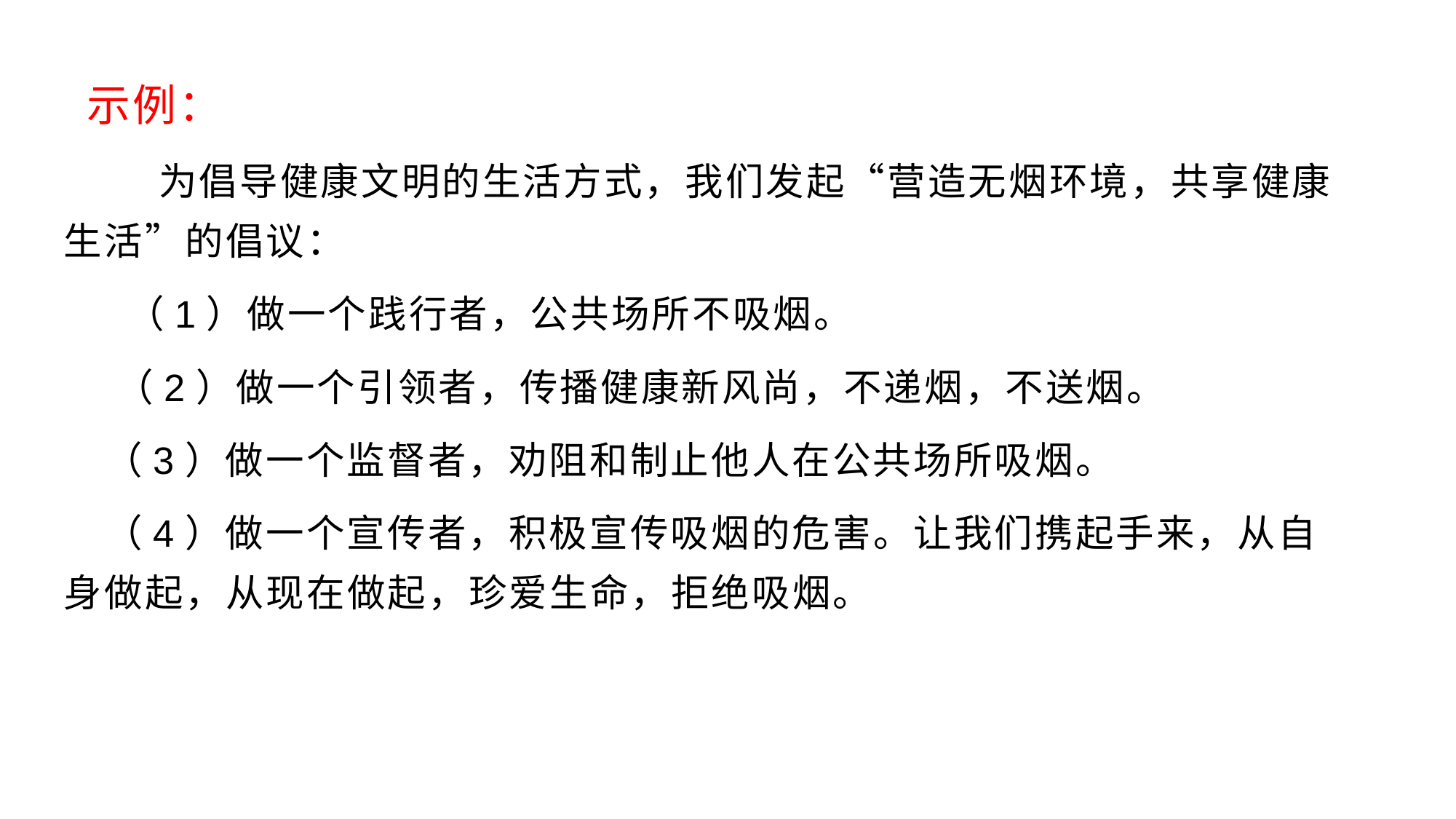

示例：
        为倡导健康文明的生活方式，我们发起“营造无烟环境，共享健康生活”的倡议：
     （1）做一个践行者，公共场所不吸烟。
    （2）做一个引领者，传播健康新风尚，不递烟，不送烟。
   （3）做一个监督者，劝阻和制止他人在公共场所吸烟。
   （4）做一个宣传者，积极宣传吸烟的危害。让我们携起手来，从自身做起，从现在做起，珍爱生命，拒绝吸烟。